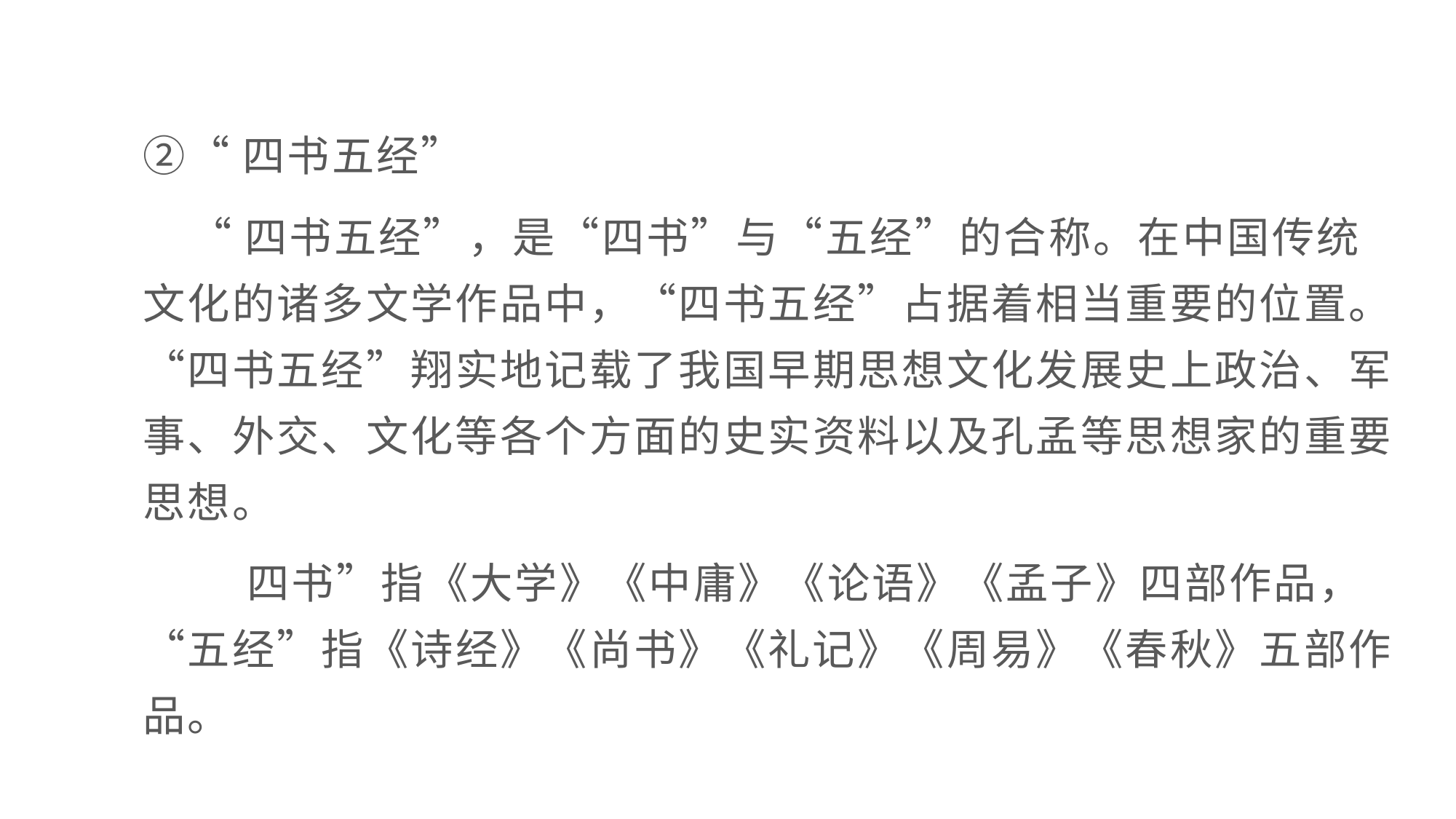

②“四书五经”
    “四书五经”，是“四书”与“五经”的合称。在中国传统文化的诸多文学作品中，“四书五经”占据着相当重要的位置。“四书五经”翔实地记载了我国早期思想文化发展史上政治、军事、外交、文化等各个方面的史实资料以及孔孟等思想家的重要思想。
        四书”指《大学》《中庸》《论语》《孟子》四部作品，“五经”指《诗经》《尚书》《礼记》《周易》《春秋》五部作品。